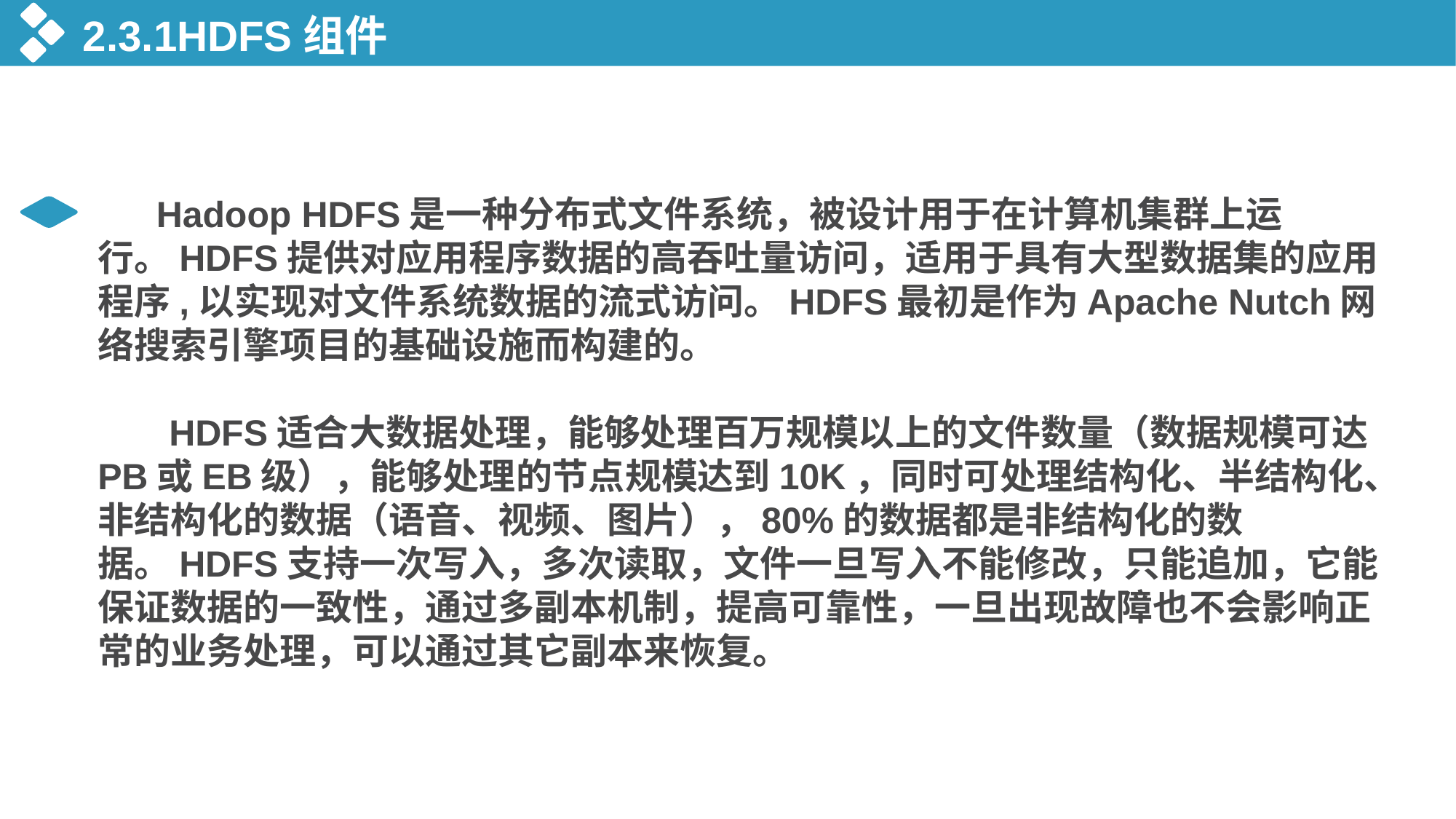

2.3.1HDFS组件
       Hadoop HDFS是一种分布式文件系统，被设计用于在计算机集群上运行。HDFS提供对应用程序数据的高吞吐量访问，适用于具有大型数据集的应用程序,以实现对文件系统数据的流式访问。HDFS最初是作为Apache Nutch网络搜索引擎项目的基础设施而构建的。

       HDFS适合大数据处理，能够处理百万规模以上的文件数量（数据规模可达PB或EB级），能够处理的节点规模达到10K，同时可处理结构化、半结构化、非结构化的数据（语音、视频、图片），80%的数据都是非结构化的数据。HDFS支持一次写入，多次读取，文件一旦写入不能修改，只能追加，它能保证数据的一致性，通过多副本机制，提高可靠性，一旦出现故障也不会影响正常的业务处理，可以通过其它副本来恢复。